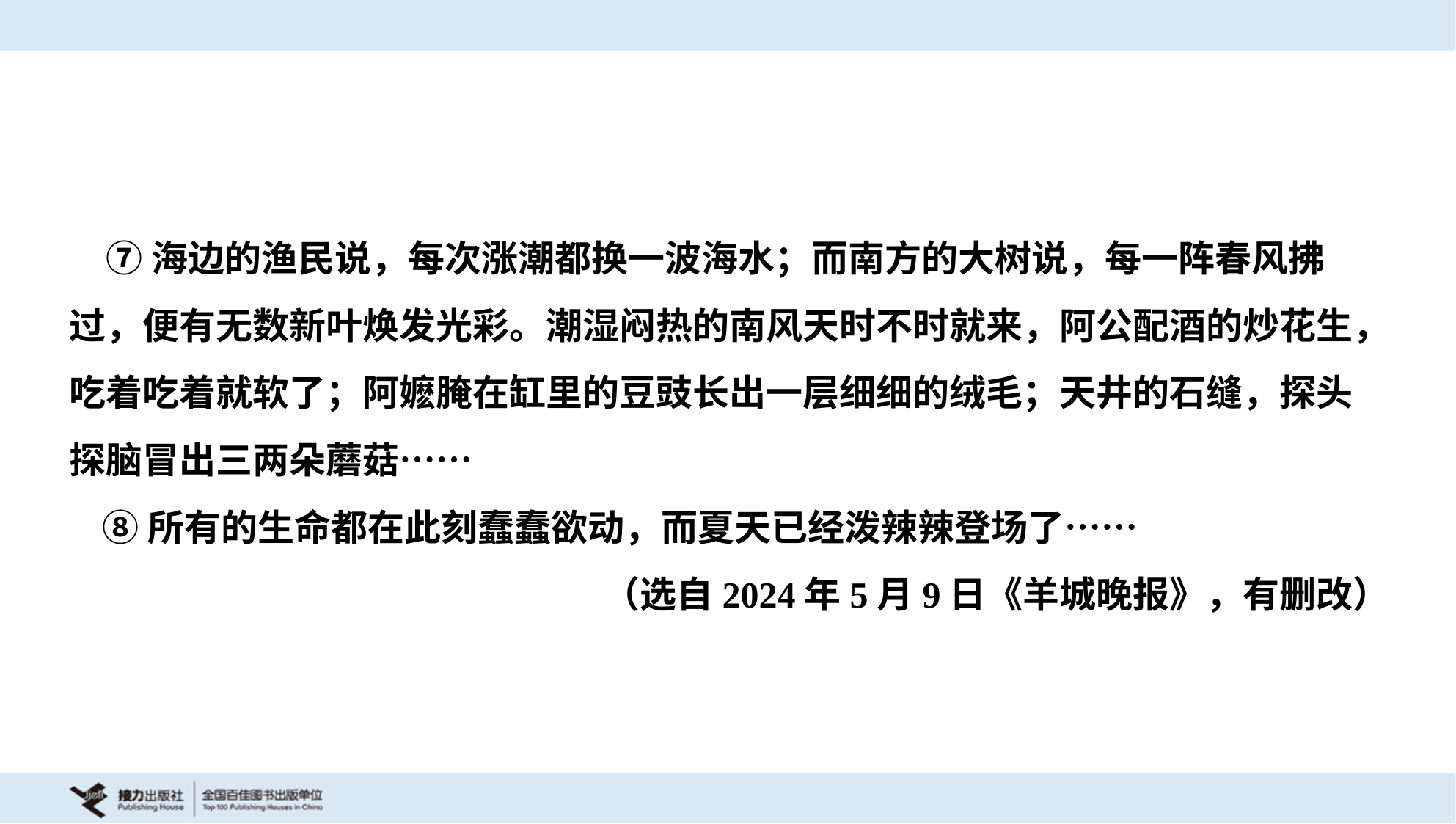

⑦海边的渔民说，每次涨潮都换一波海水；而南方的大树说，每一阵春风拂
过，便有无数新叶焕发光彩。潮湿闷热的南风天时不时就来，阿公配酒的炒花生，
吃着吃着就软了；阿嬷腌在缸里的豆豉长出一层细细的绒毛；天井的石缝，探头
探脑冒出三两朵蘑菇……
    ⑧所有的生命都在此刻蠢蠢欲动，而夏天已经泼辣辣登场了……
（选自2024年5月9日《羊城晚报》，有删改）